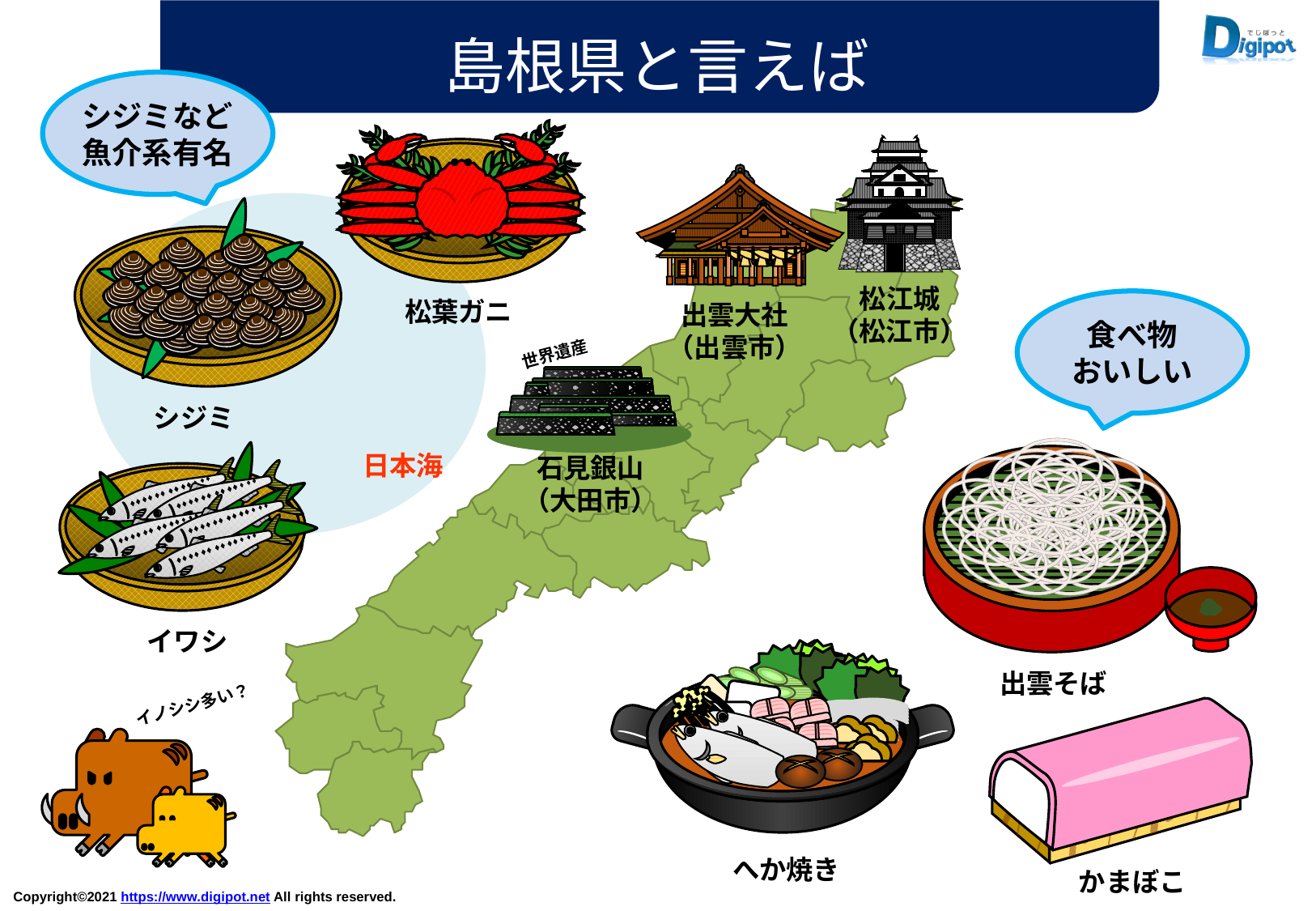

島根県と言えば
シジミなど
魚介系有名

松江城
（松江市）
松葉ガニ
食べ物
おいしい
出雲大社
（出雲市）
世界遺産

シジミ

日本海
石見銀山
（大田市）
イワシ

出雲そば
イノシシ多い？

へか焼き
かまぼこ